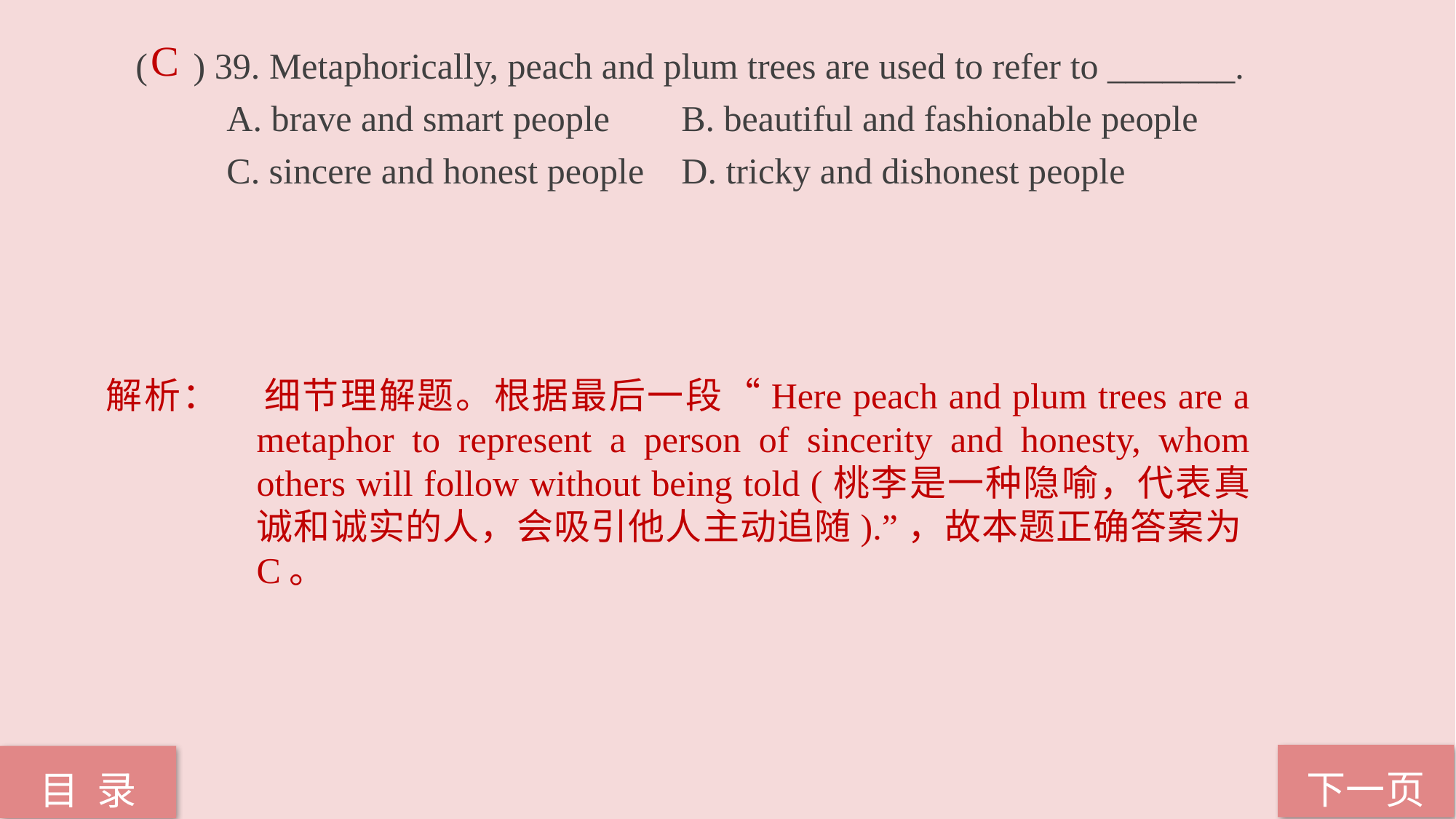

C
(     ) 39. Metaphorically, peach and plum trees are used to refer to _______.
          A. brave and smart people 	B. beautiful and fashionable people
          C. sincere and honest people 	D. tricky and dishonest people
解析：	细节理解题。根据最后一段“Here peach and plum trees are a metaphor to represent a person of sincerity and honesty, whom others will follow without being told (桃李是一种隐喻，代表真诚和诚实的人，会吸引他人主动追随).”，故本题正确答案为C。